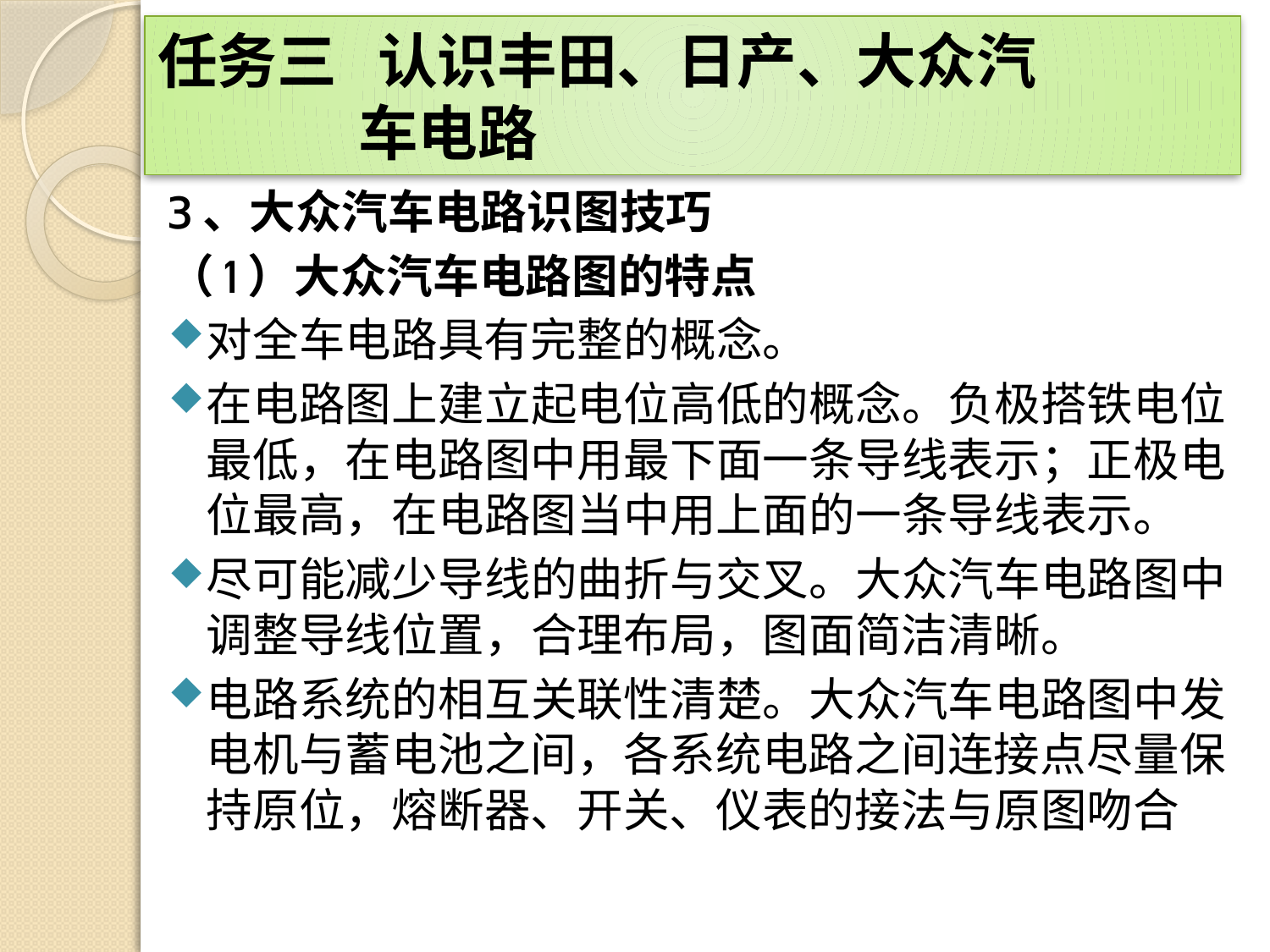

# 任务三   认识丰田、日产、大众汽
              车电路
3、大众汽车电路识图技巧
（1）大众汽车电路图的特点
对全车电路具有完整的概念。
在电路图上建立起电位高低的概念。负极搭铁电位最低，在电路图中用最下面一条导线表示；正极电位最高，在电路图当中用上面的一条导线表示。
尽可能减少导线的曲折与交叉。大众汽车电路图中调整导线位置，合理布局，图面简洁清晰。
电路系统的相互关联性清楚。大众汽车电路图中发电机与蓄电池之间，各系统电路之间连接点尽量保持原位，熔断器、开关、仪表的接法与原图吻合